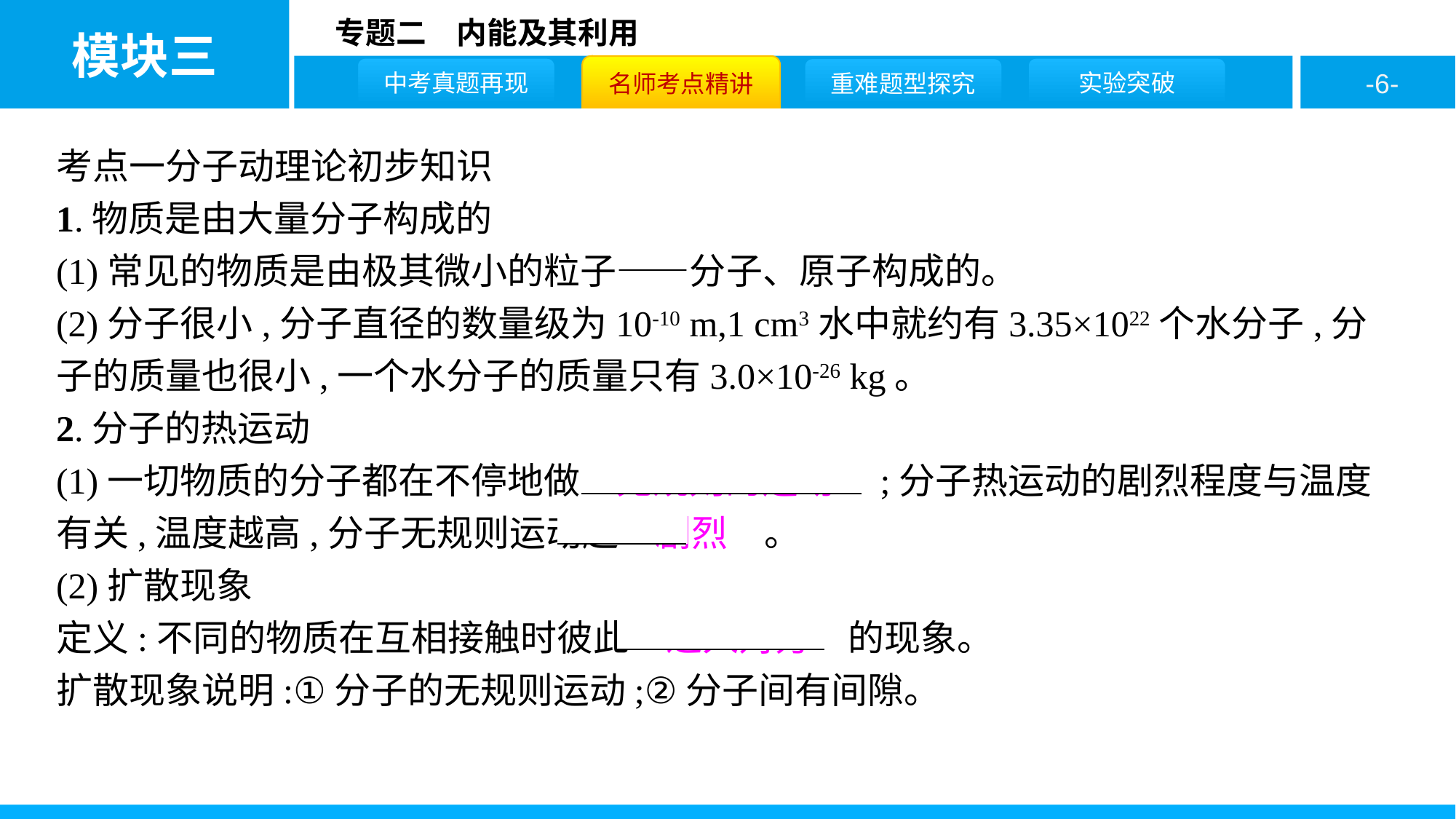

考点一分子动理论初步知识
1.物质是由大量分子构成的
(1)常见的物质是由极其微小的粒子——分子、原子构成的。
(2)分子很小,分子直径的数量级为10-10 m,1 cm3水中就约有3.35×1022个水分子,分子的质量也很小,一个水分子的质量只有3.0×10-26 kg。
2.分子的热运动
(1)一切物质的分子都在不停地做　无规则的运动　;分子热运动的剧烈程度与温度有关,温度越高,分子无规则运动越　剧烈　。
(2)扩散现象
定义:不同的物质在互相接触时彼此　进入对方　的现象。
扩散现象说明:①分子的无规则运动;②分子间有间隙。